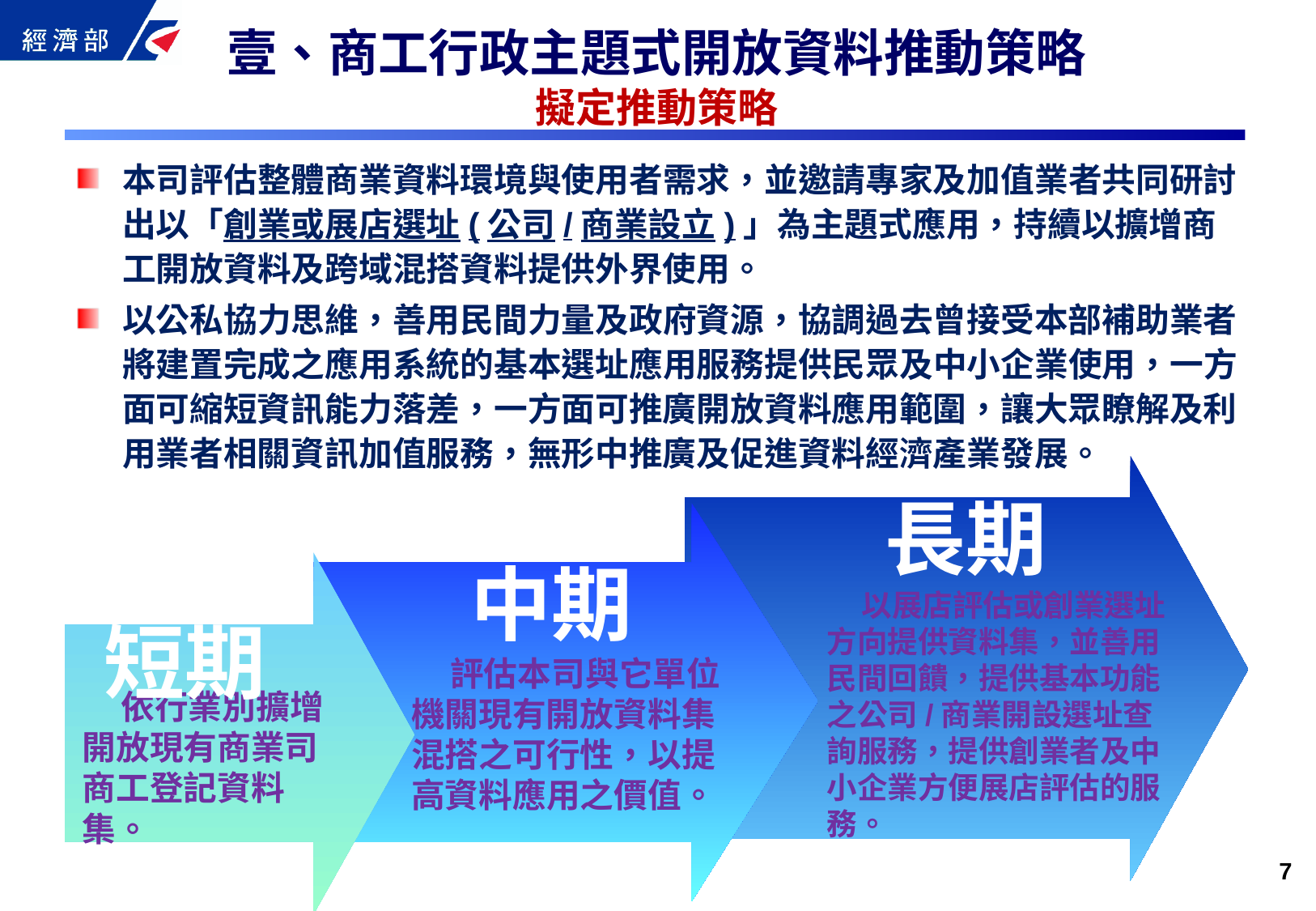

壹、商工行政主題式開放資料推動策略
擬定推動策略
本司評估整體商業資料環境與使用者需求，並邀請專家及加值業者共同研討出以「創業或展店選址(公司/商業設立)」為主題式應用，持續以擴增商工開放資料及跨域混搭資料提供外界使用。
以公私協力思維，善用民間力量及政府資源，協調過去曾接受本部補助業者將建置完成之應用系統的基本選址應用服務提供民眾及中小企業使用，一方面可縮短資訊能力落差，一方面可推廣開放資料應用範圍，讓大眾瞭解及利用業者相關資訊加值服務，無形中推廣及促進資料經濟產業發展。

    以展店評估或創業選址方向提供資料集，並善用民間回饋，提供基本功能之公司/商業開設選址查詢服務，提供創業者及中小企業方便展店評估的服務。
    評估本司與它單位機關現有開放資料集混搭之可行性，以提高資料應用之價值。
    依行業別擴增開放現有商業司商工登記資料集。
長期
中期
短期
7